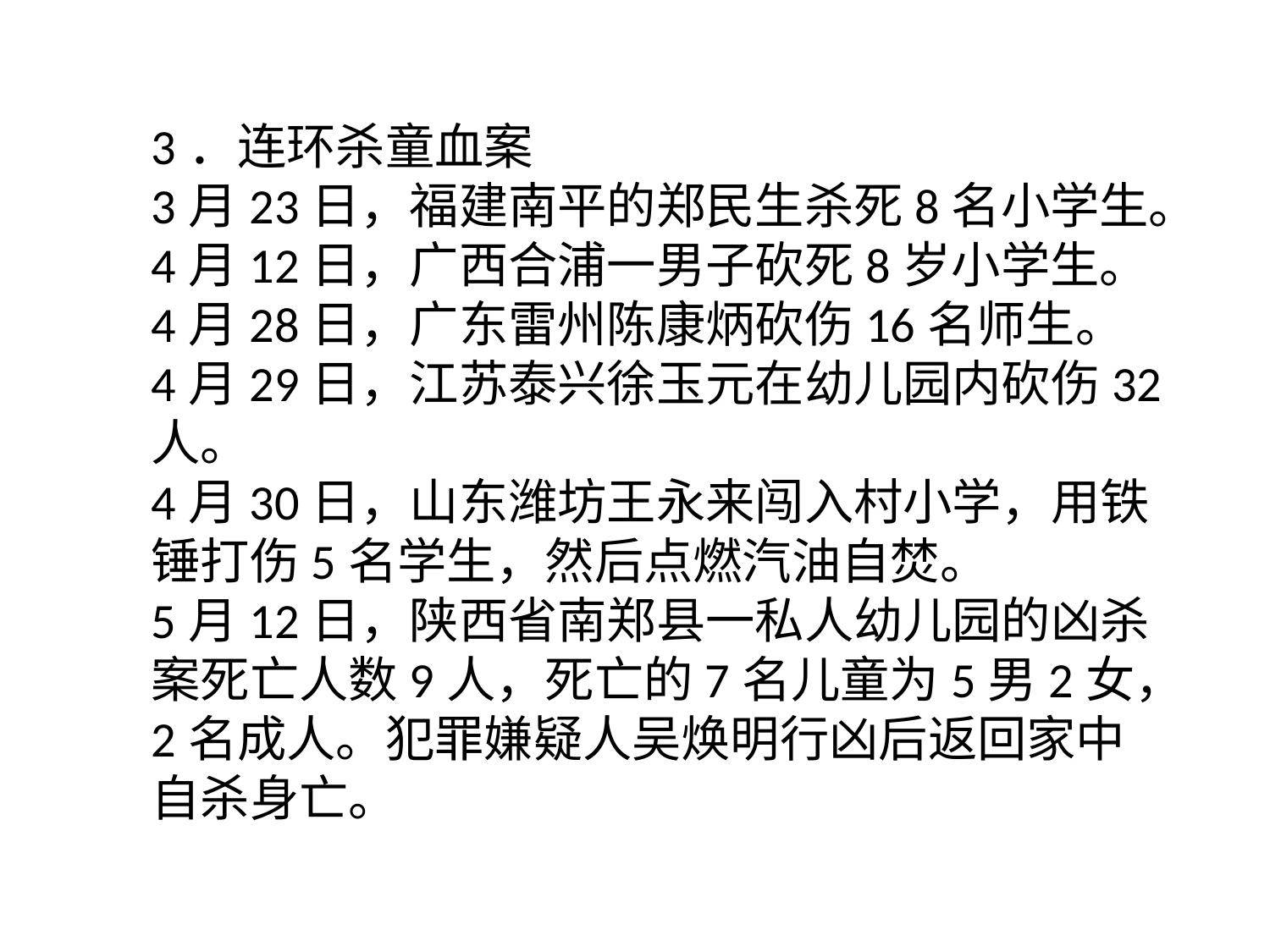

3．连环杀童血案
3月23日，福建南平的郑民生杀死8名小学生。
4月12日，广西合浦一男子砍死8岁小学生。
4月28日，广东雷州陈康炳砍伤16名师生。
4月29日，江苏泰兴徐玉元在幼儿园内砍伤32人。
4月30日，山东潍坊王永来闯入村小学，用铁锤打伤5名学生，然后点燃汽油自焚。
5月12日，陕西省南郑县一私人幼儿园的凶杀案死亡人数9人，死亡的7名儿童为5男2女，2名成人。犯罪嫌疑人吴焕明行凶后返回家中自杀身亡。